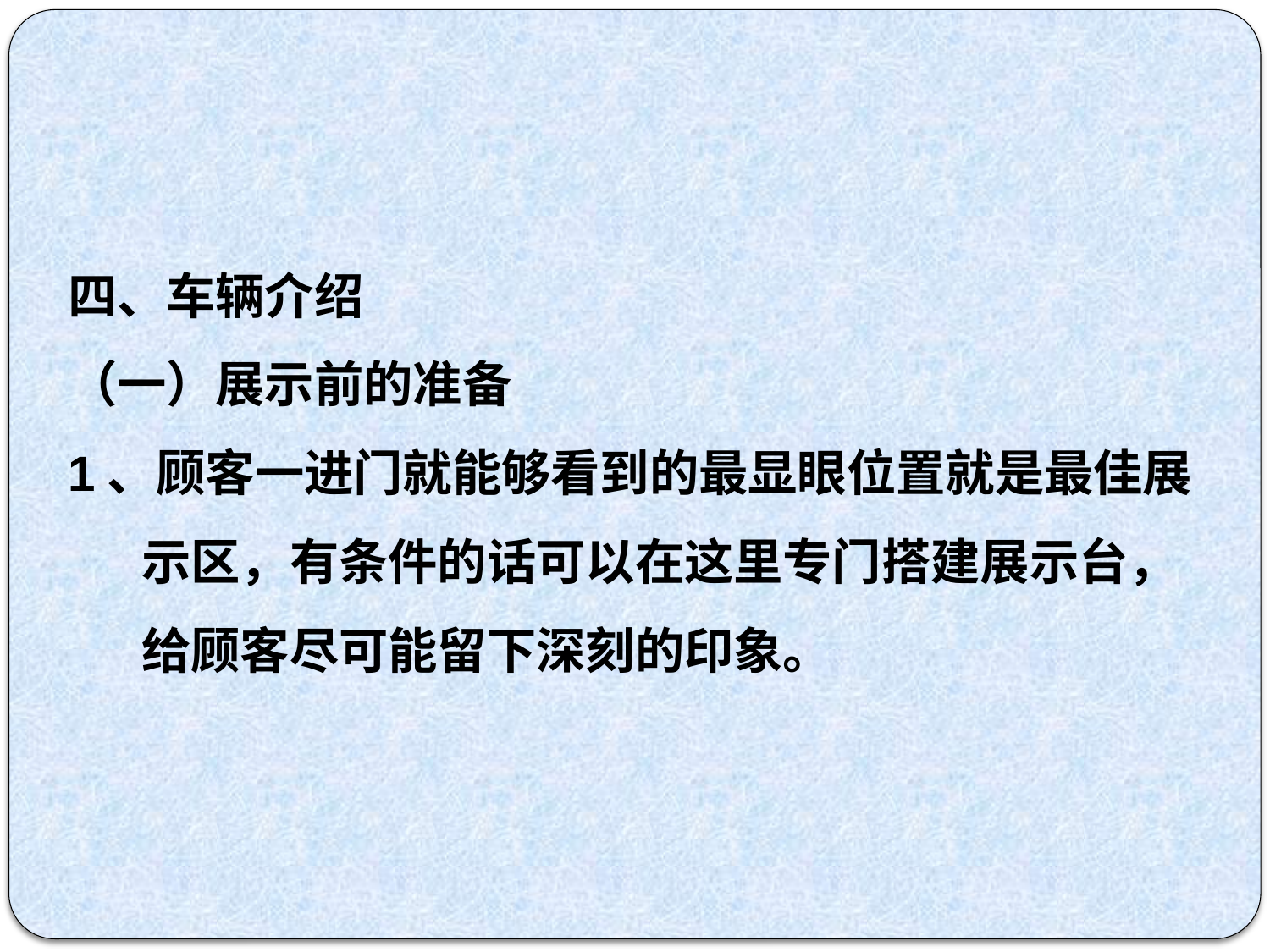

四、车辆介绍
（一）展示前的准备
1、顾客一进门就能够看到的最显眼位置就是最佳展示区，有条件的话可以在这里专门搭建展示台，给顾客尽可能留下深刻的印象。